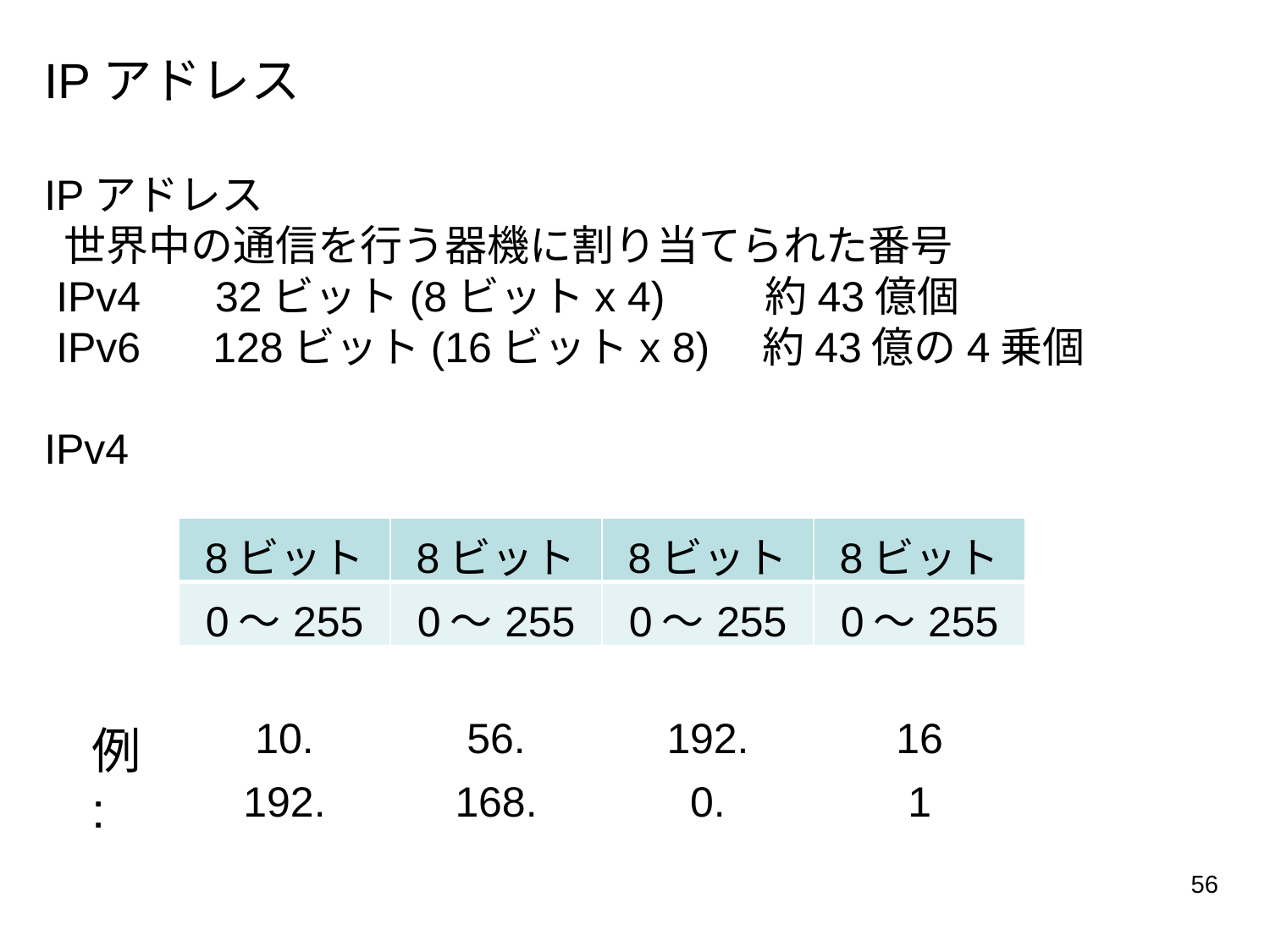

IPアドレス
IPアドレス
 世界中の通信を行う器機に割り当てられた番号
 IPv4 　32ビット(8ビットx 4)    　約43億個
 IPv6　 128ビット(16ビットx 8)　約43億の4乗個

IPv4
| 8ビット | 8ビット | 8ビット | 8ビット |
| --- | --- | --- | --- |
| 0～255 | 0～255 | 0～255 | 0～255 |
|  |  |  |  |
| 10. | 56. | 192. | 16 |
| 192. | 168. | 0. | 1 |
例:
56